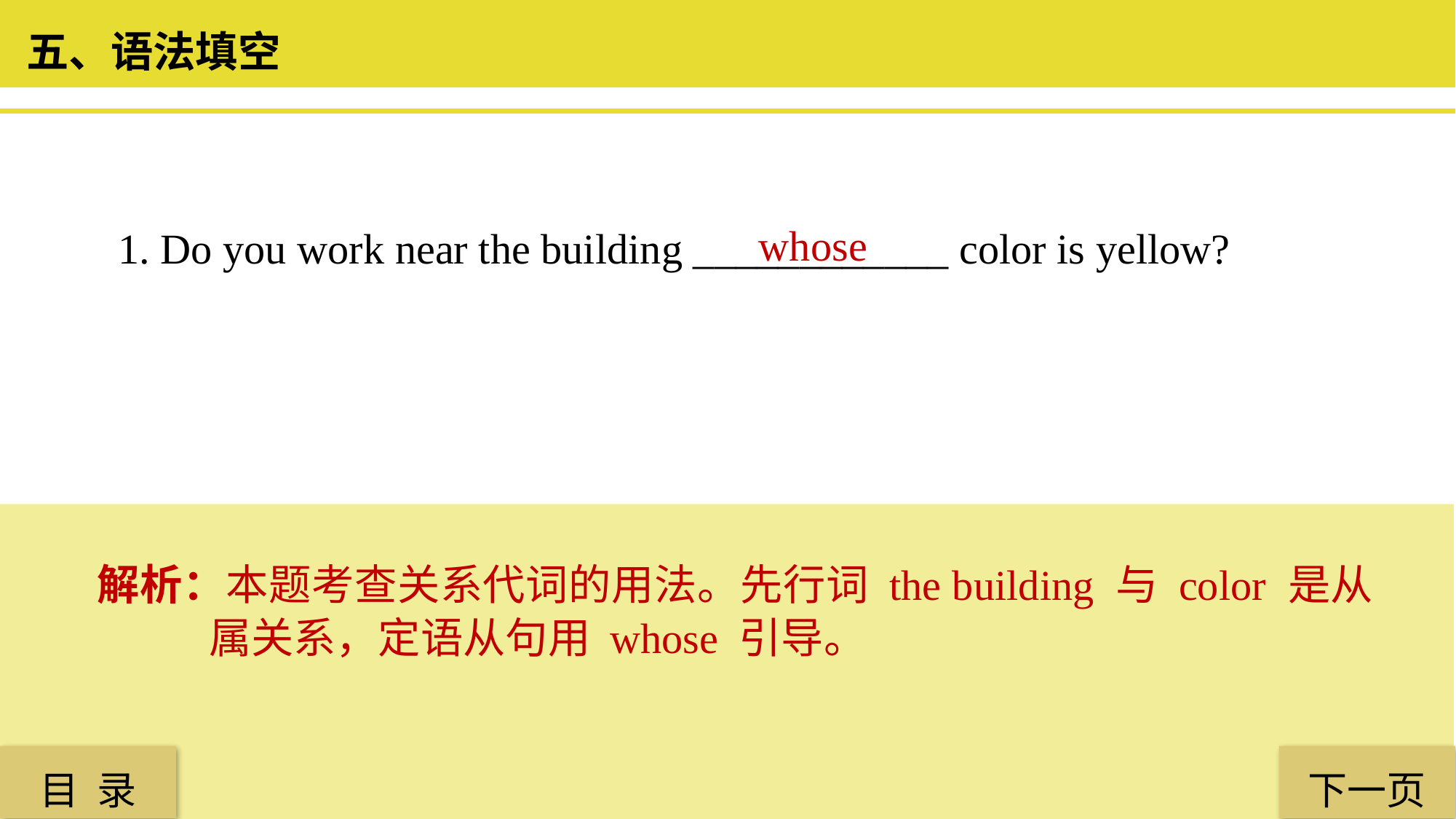

五、语法填空
1. Do you work near the building ____________ color is yellow?
 whose
解析：本题考查关系代词的用法。先行词 the building 与 color 是从属关系，定语从句用 whose 引导。